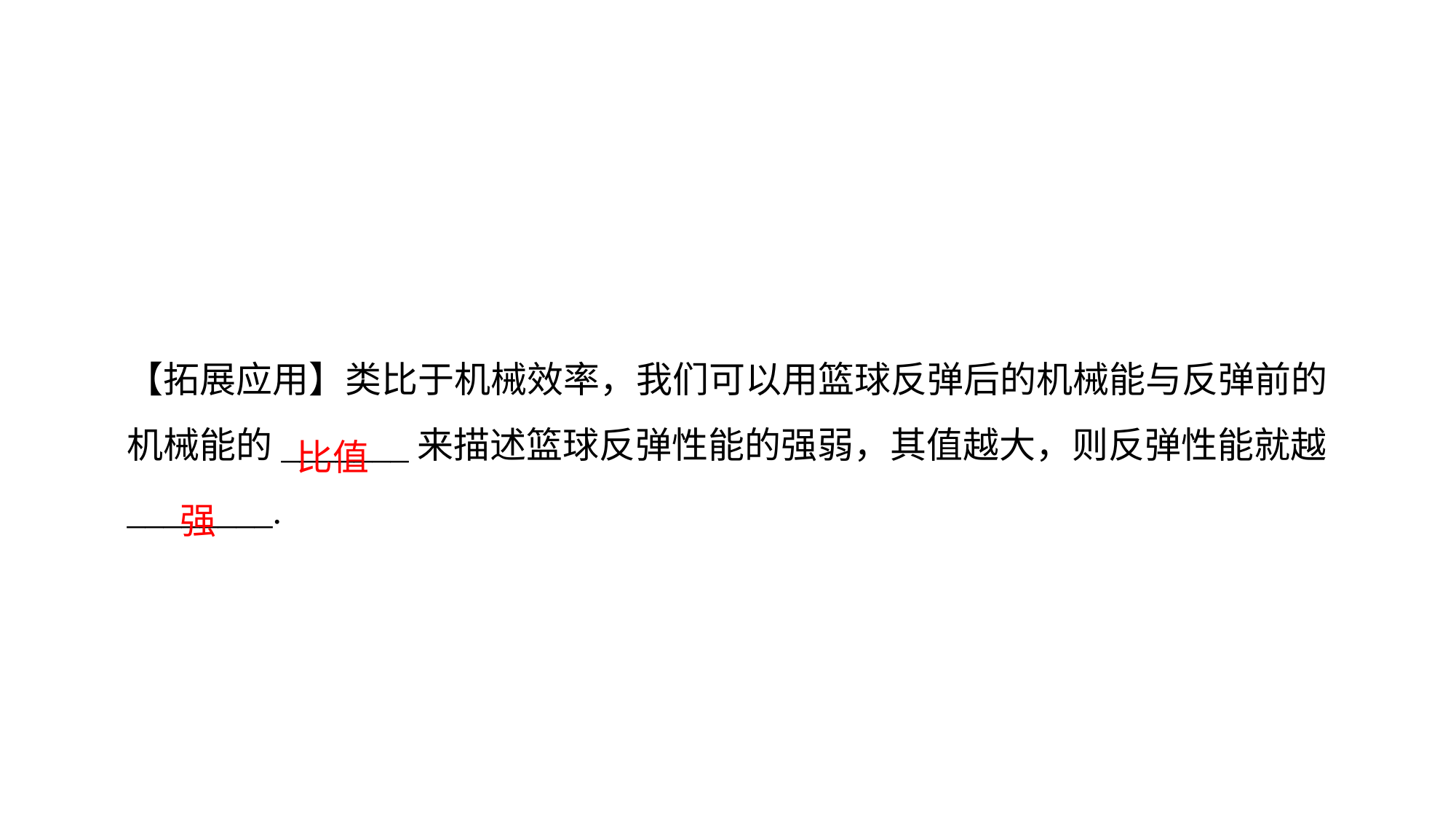

【拓展应用】类比于机械效率，我们可以用篮球反弹后的机械能与反弹前的机械能的_______来描述篮球反弹性能的强弱，其值越大，则反弹性能就越________.
比值
强